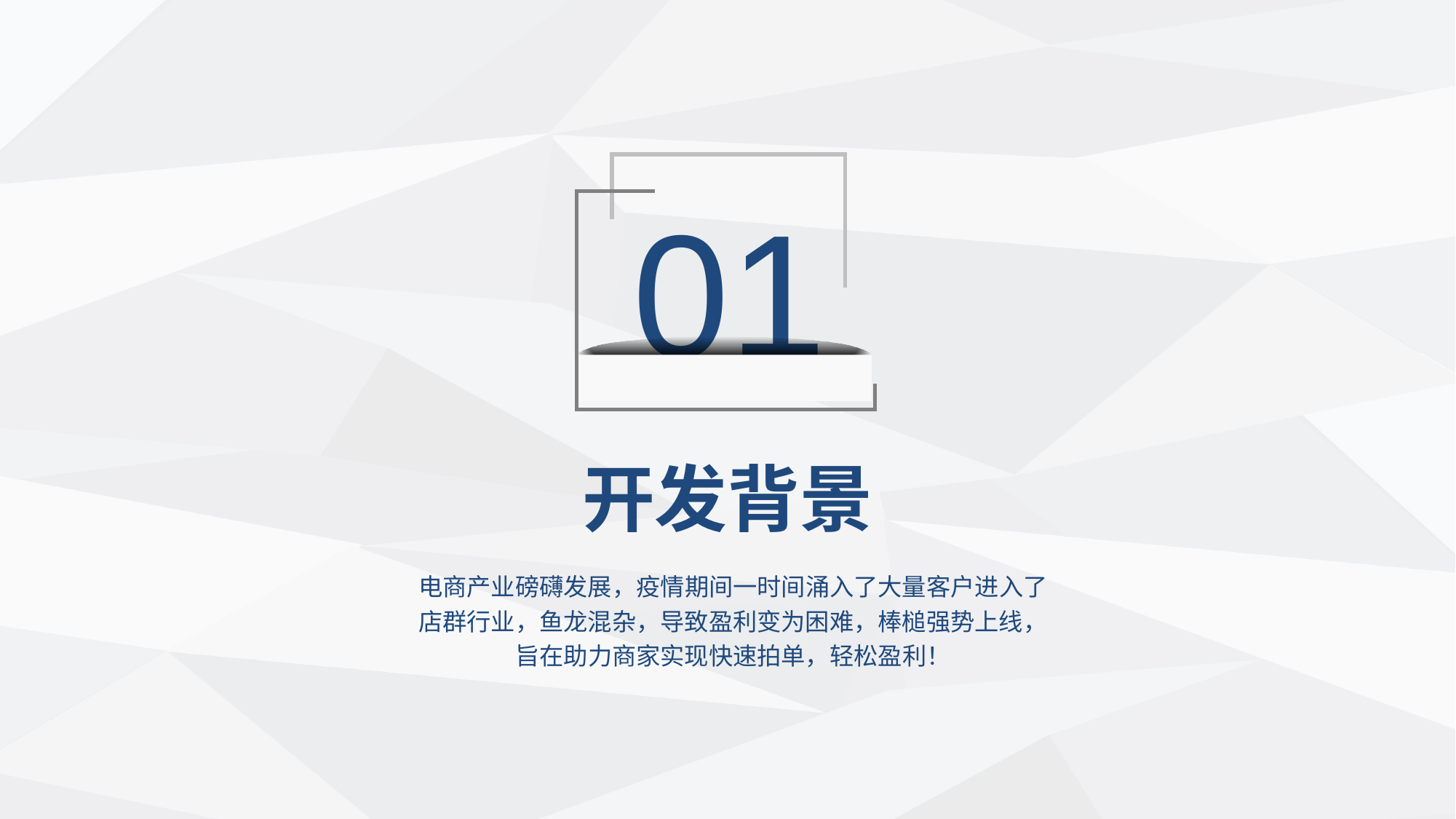

01

开发背景
电商产业磅礴发展，疫情期间一时间涌入了大量客户进入了店群行业，鱼龙混杂，导致盈利变为困难，棒槌强势上线，旨在助力商家实现快速拍单，轻松盈利！